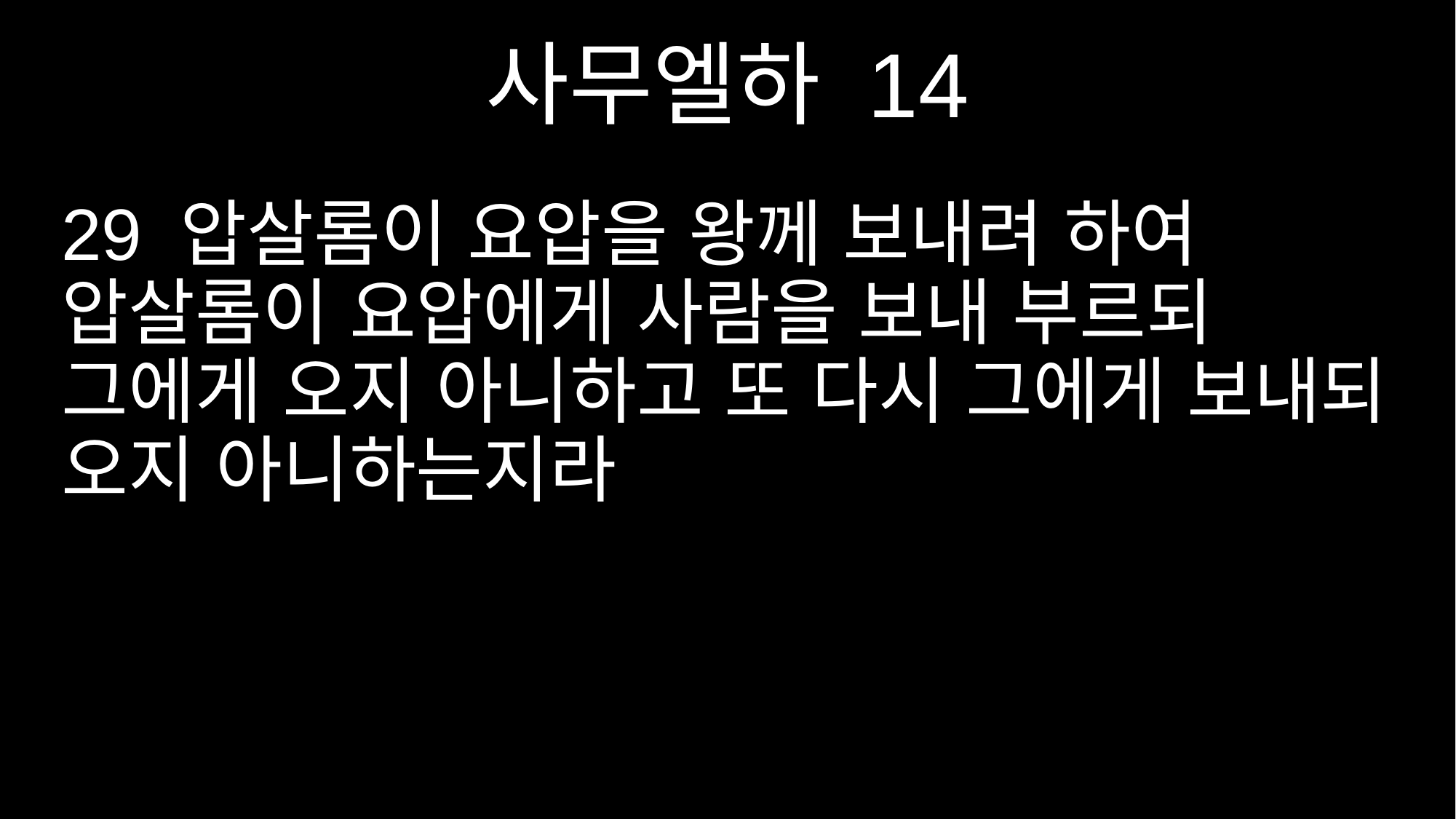

사무엘하 14
29 압살롬이 요압을 왕께 보내려 하여 압살롬이 요압에게 사람을 보내 부르되 그에게 오지 아니하고 또 다시 그에게 보내되 오지 아니하는지라